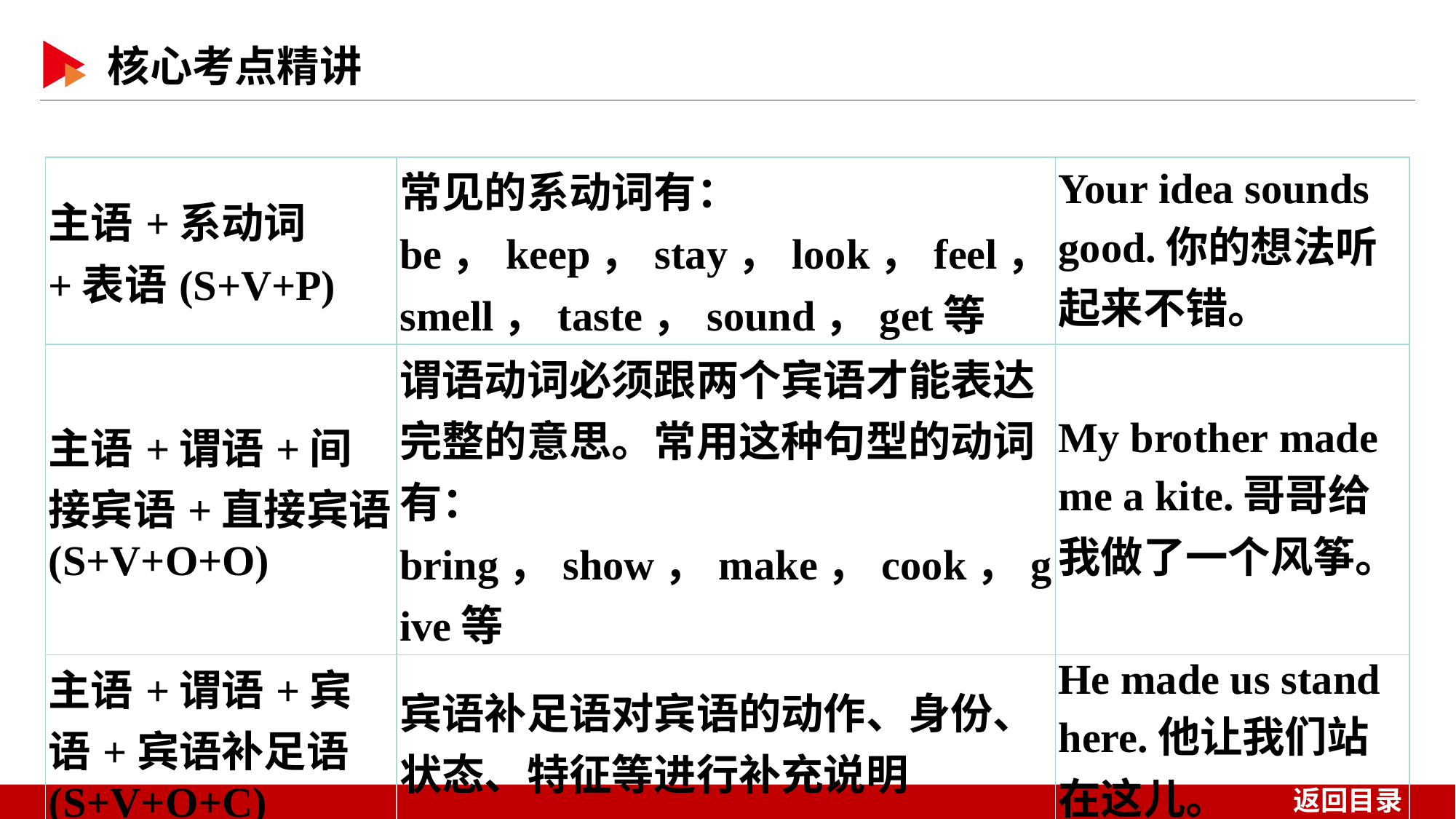

| 主语+系动词+表语(S+V+P) | 常见的系动词有：be，keep，stay，look，feel，smell，taste，sound，get等 | Your idea sounds good.你的想法听起来不错。 |
| --- | --- | --- |
| 主语+谓语+间接宾语+直接宾语(S+V+O+O) | 谓语动词必须跟两个宾语才能表达完整的意思。常用这种句型的动词有：bring，show，make，cook，give等 | My brother made me a kite.哥哥给我做了一个风筝。 |
| 主语+谓语+宾语+宾语补足语(S+V+O+C) | 宾语补足语对宾语的动作、身份、状态、特征等进行补充说明 | He made us stand here.他让我们站在这儿。 |